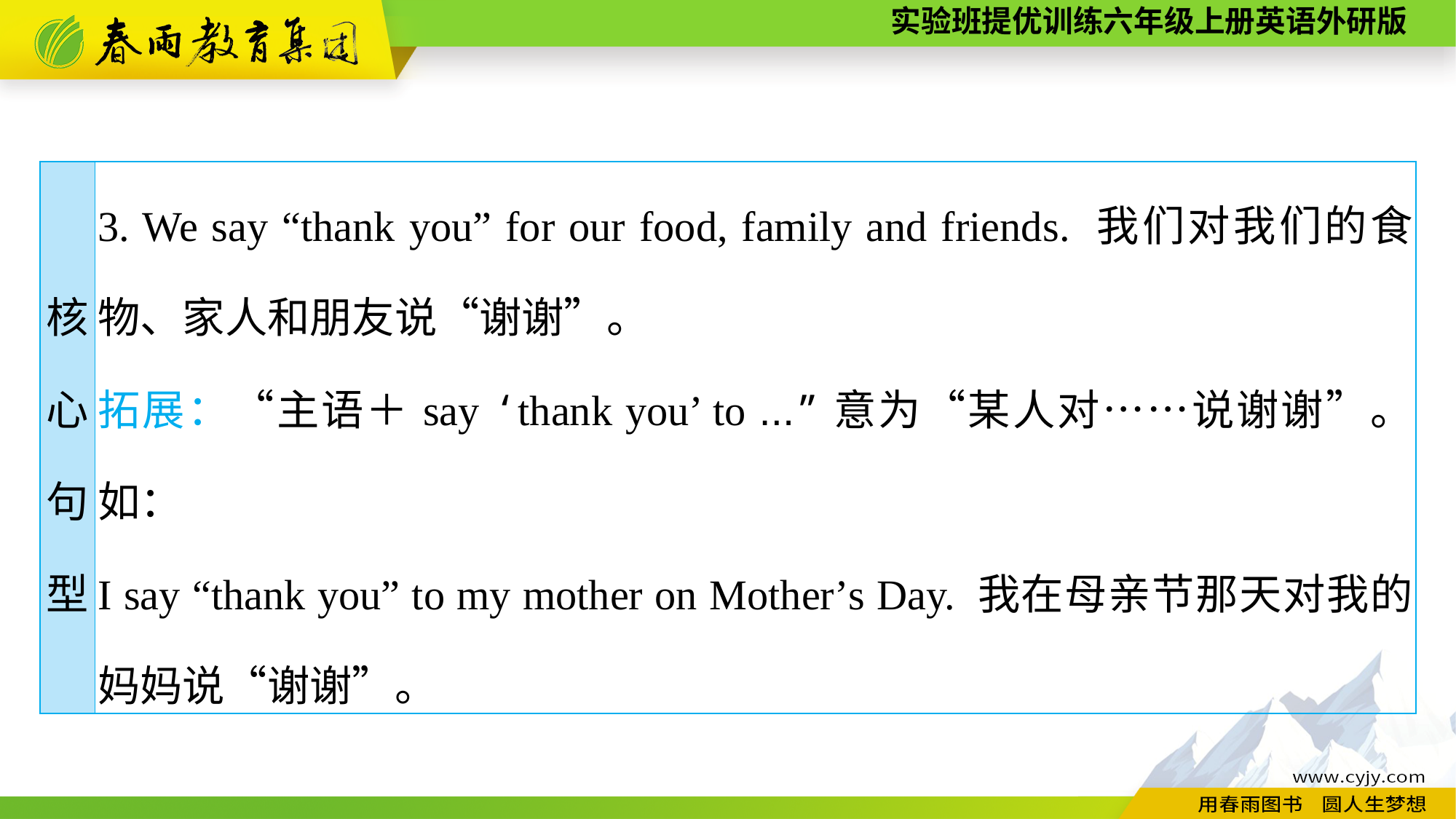

| 核 心 句 型 | 3. We say “thank you” for our food, family and friends. 我们对我们的食物、家人和朋友说“谢谢”。 拓展：“主语＋say ‘thank you’ to ...”意为“某人对……说谢谢”。如： I say “thank you” to my mother on Mother’s Day. 我在母亲节那天对我的妈妈说“谢谢”。 |
| --- | --- |